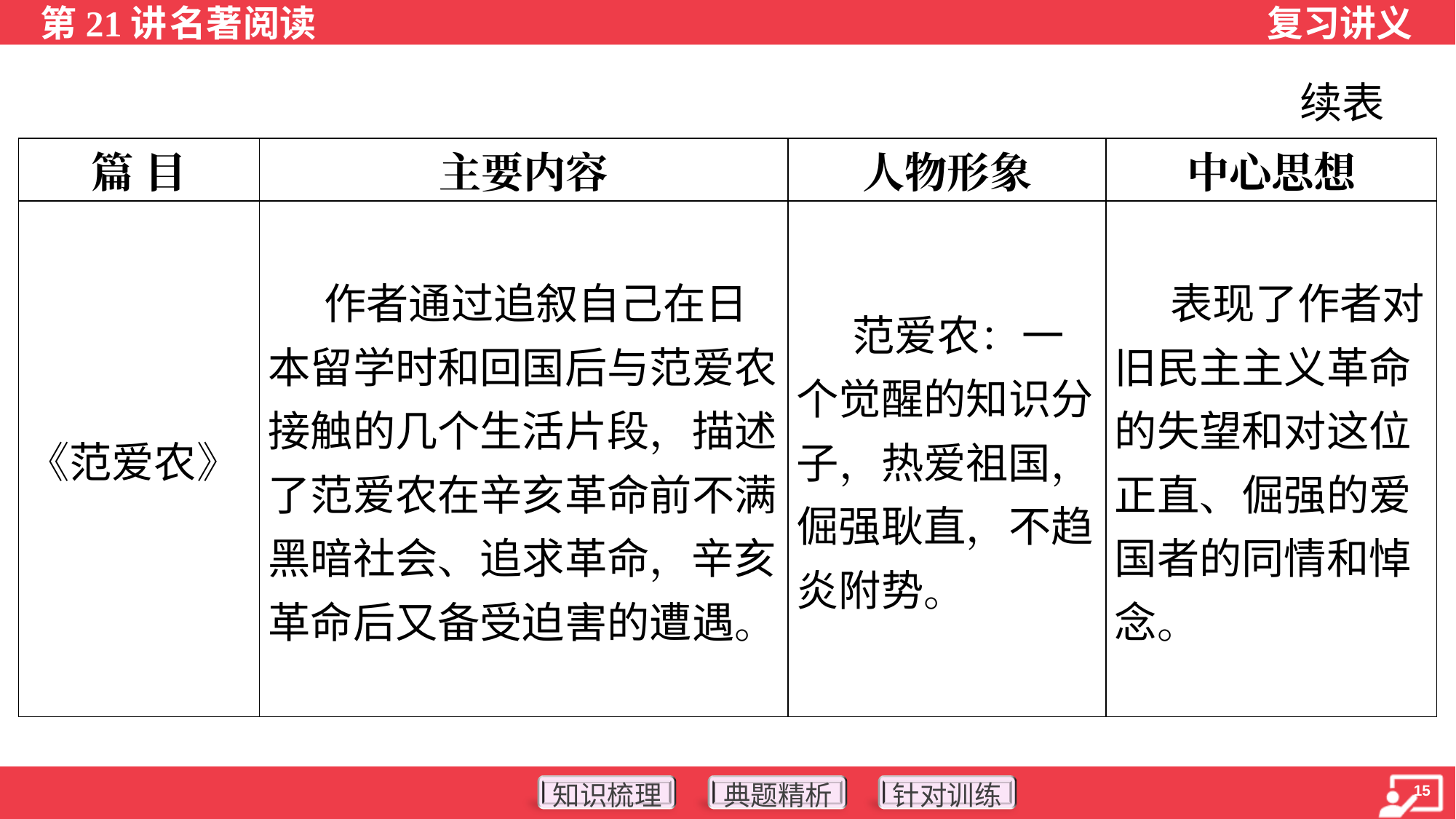

续表
| 篇 目 | 主要内容 | 人物形象 | 中心思想 |
| --- | --- | --- | --- |
| 《范爱农》 | 作者通过追叙自己在日本留学时和回国后与范爱农接触的几个生活片段，描述了范爱农在辛亥革命前不满黑暗社会、追求革命，辛亥革命后又备受迫害的遭遇。 | 范爱农：一个觉醒的知识分子，热爱祖国，倔强耿直，不趋炎附势。 | 表现了作者对旧民主主义革命的失望和对这位正直、倔强的爱国者的同情和悼念。 |